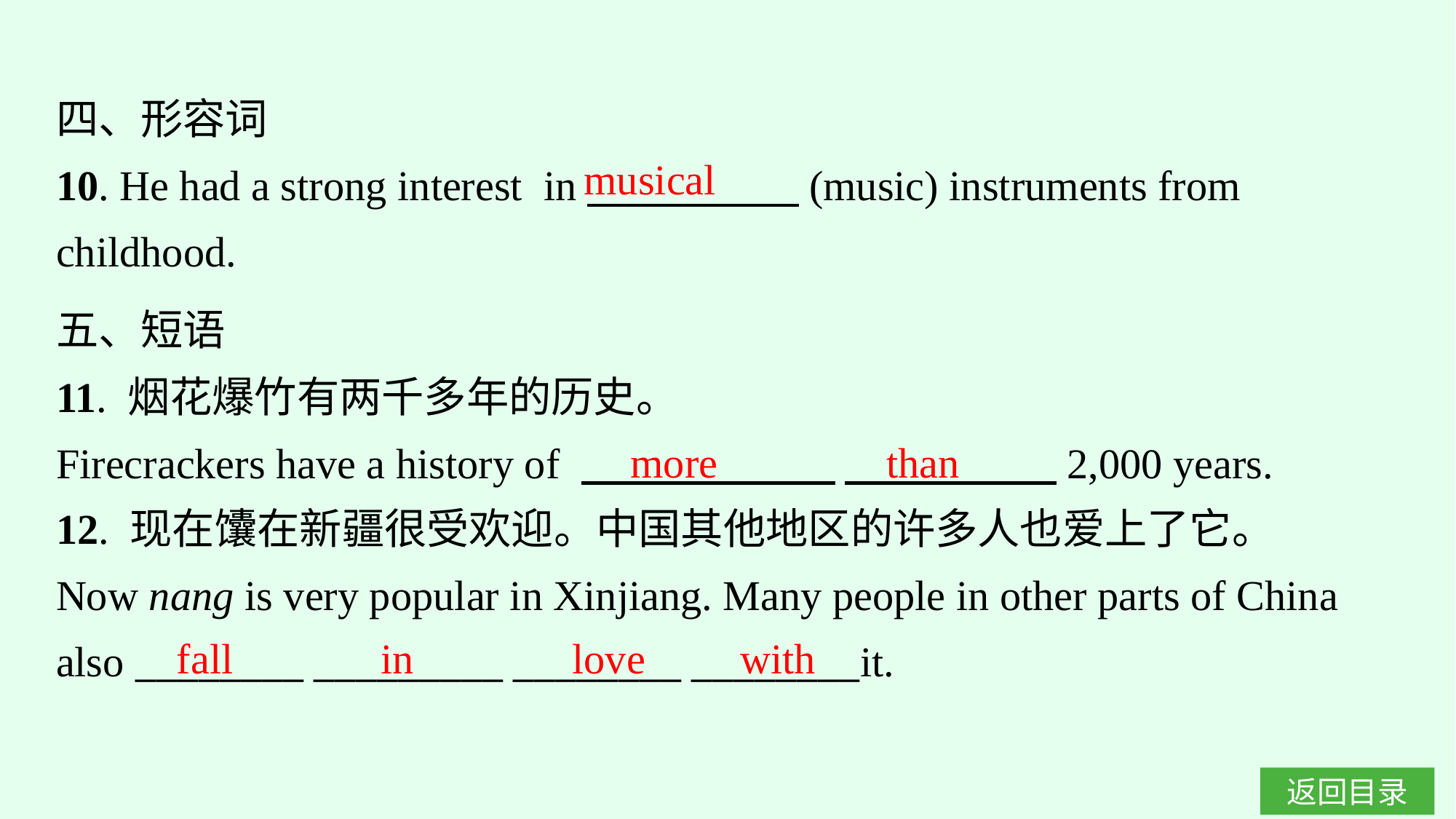

四、形容词
10. He had a strong interest  in　　　　　(music) instruments from childhood.
musical
五、短语
11. 烟花爆竹有两千多年的历史。
Firecrackers have a history of 　　　　　　 　　　　　2,000 years.
12. 现在馕在新疆很受欢迎。中国其他地区的许多人也爱上了它。
Now nang is very popular in Xinjiang. Many people in other parts of China also ________ _________ ________ ________it.
more                than
fall              in               love         with